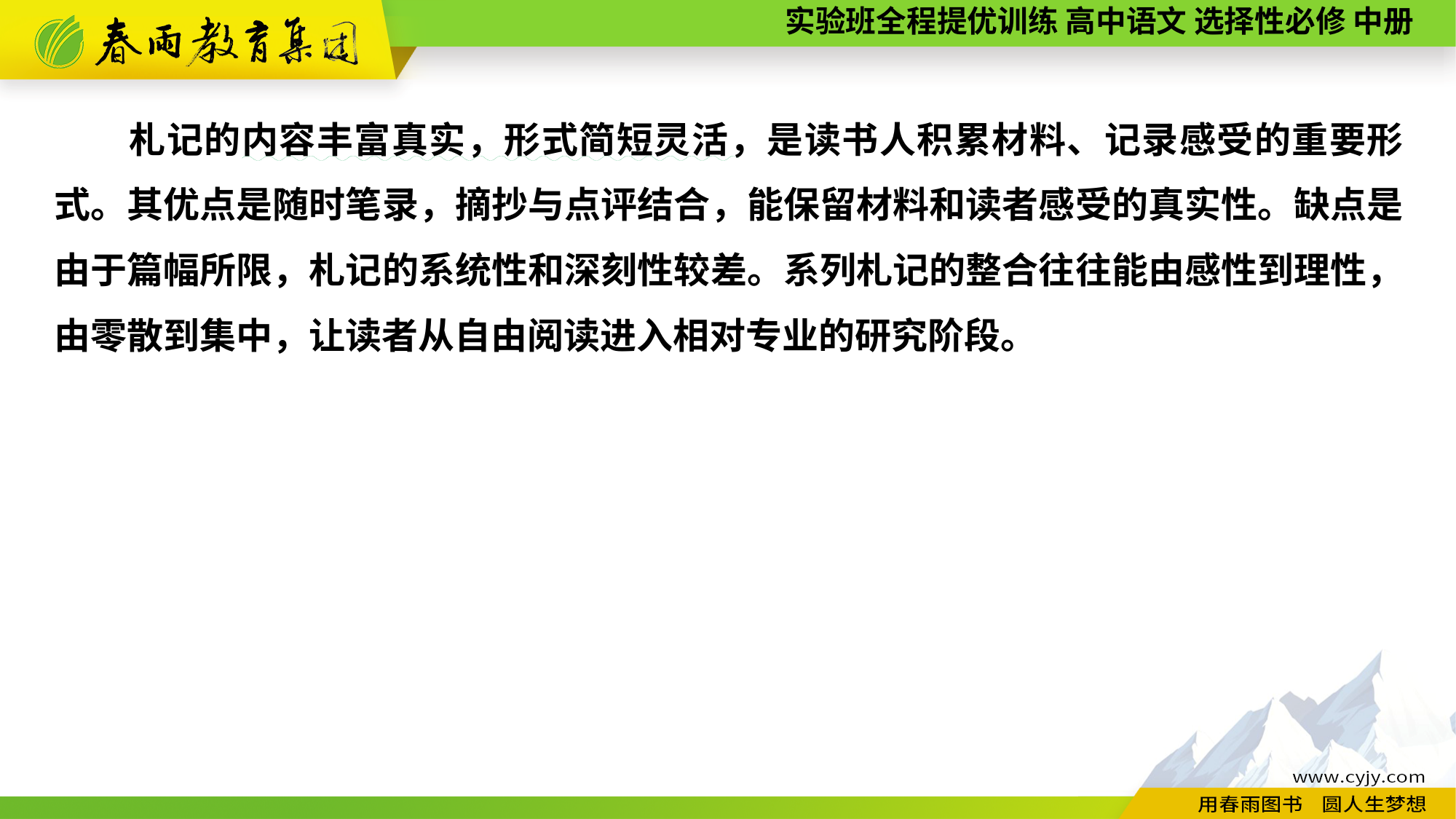

札记的内容丰富真实，形式简短灵活，是读书人积累材料、记录感受的重要形式。其优点是随时笔录，摘抄与点评结合，能保留材料和读者感受的真实性。缺点是由于篇幅所限，札记的系统性和深刻性较差。系列札记的整合往往能由感性到理性，由零散到集中，让读者从自由阅读进入相对专业的研究阶段。